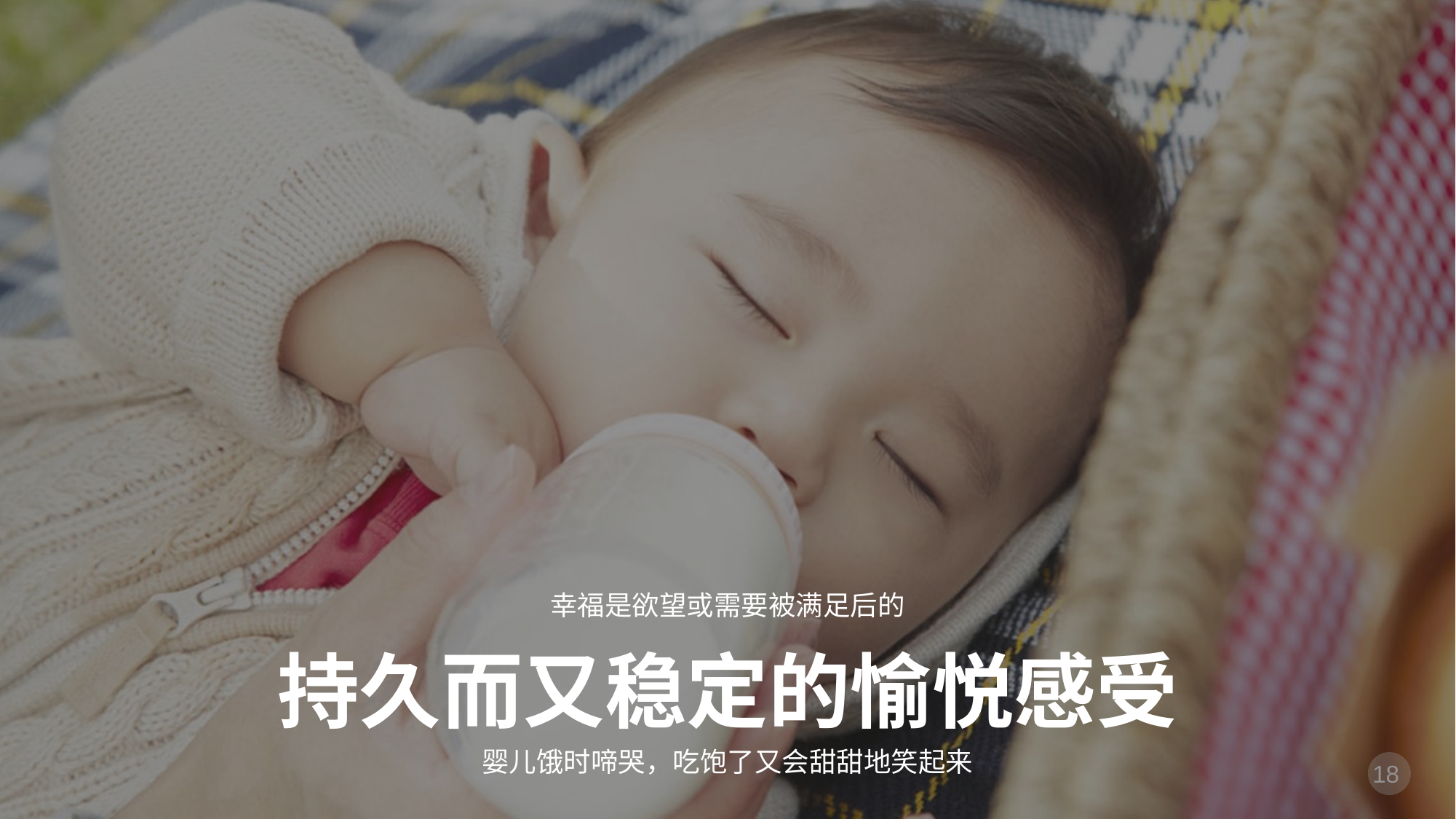

幸福是欲望或需要被满足后的
持久而又稳定的愉悦感受
婴儿饿时啼哭，吃饱了又会甜甜地笑起来